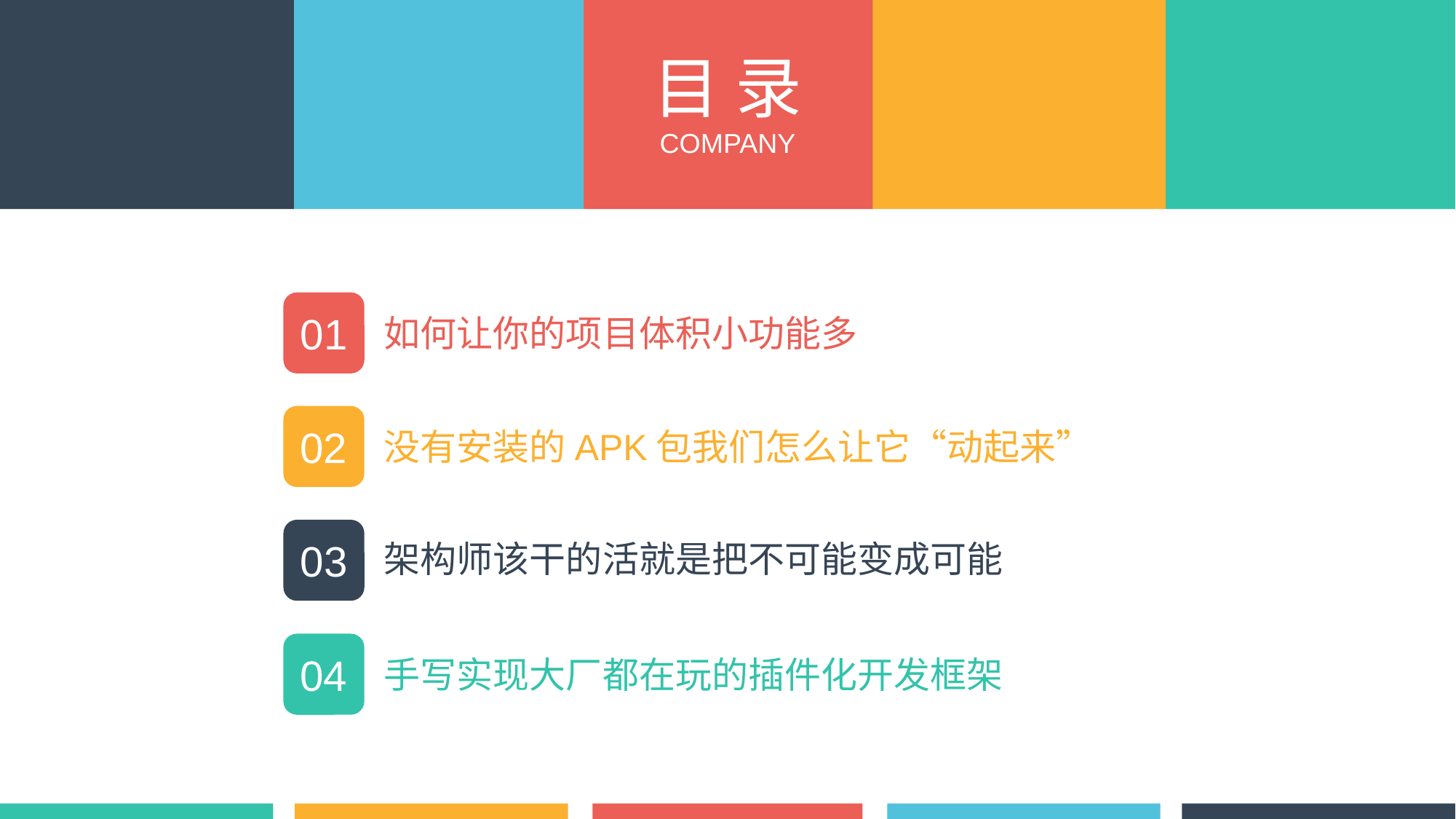

目 录
COMPANY
01
如何让你的项目体积小功能多
02
没有安装的APK包我们怎么让它“动起来”
03
架构师该干的活就是把不可能变成可能
04
手写实现大厂都在玩的插件化开发框架